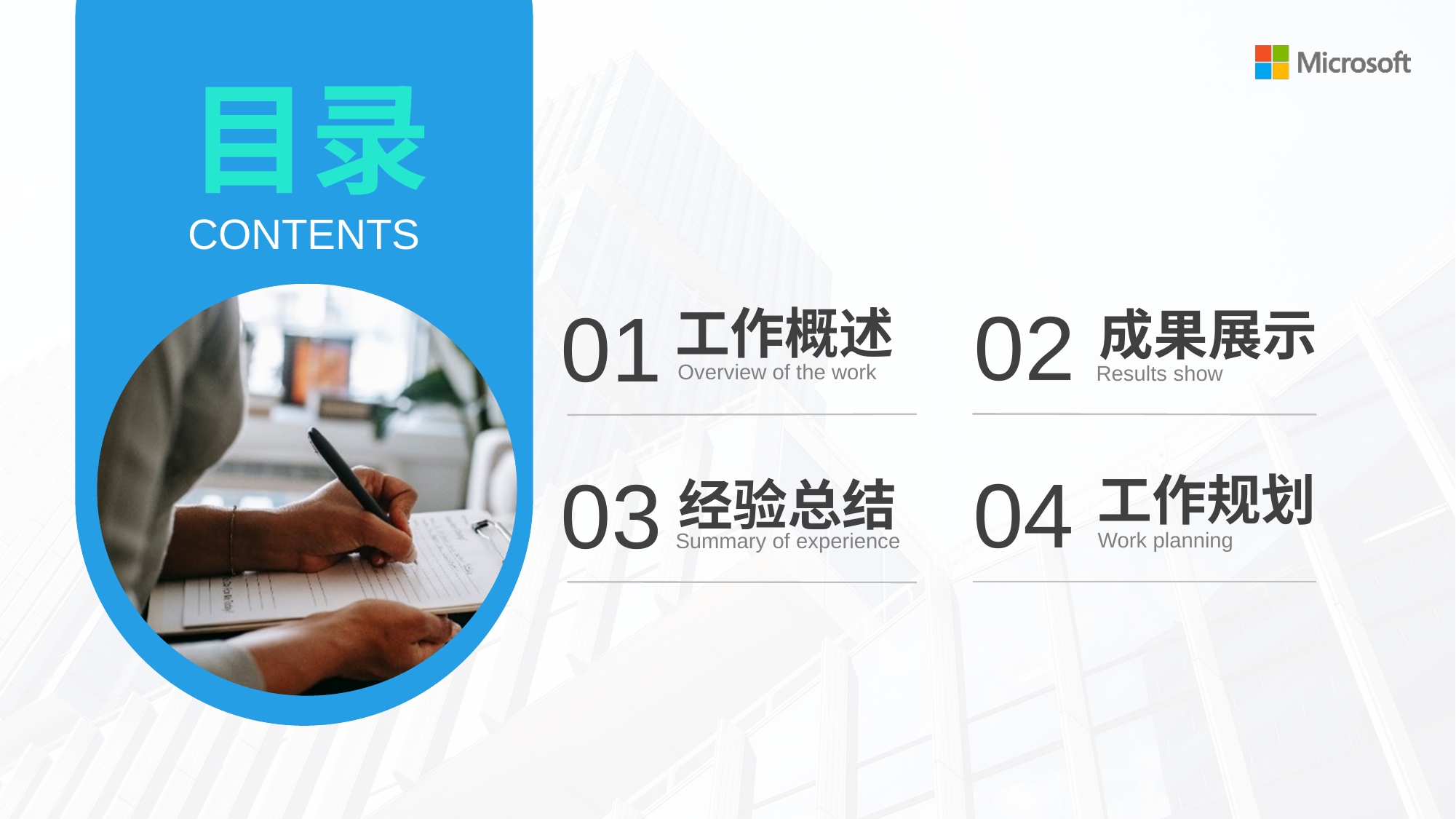

目录
02
成果展示
Results show
01
工作概述
Overview of the work
04
工作规划
Work planning
03
经验总结
Summary of experience